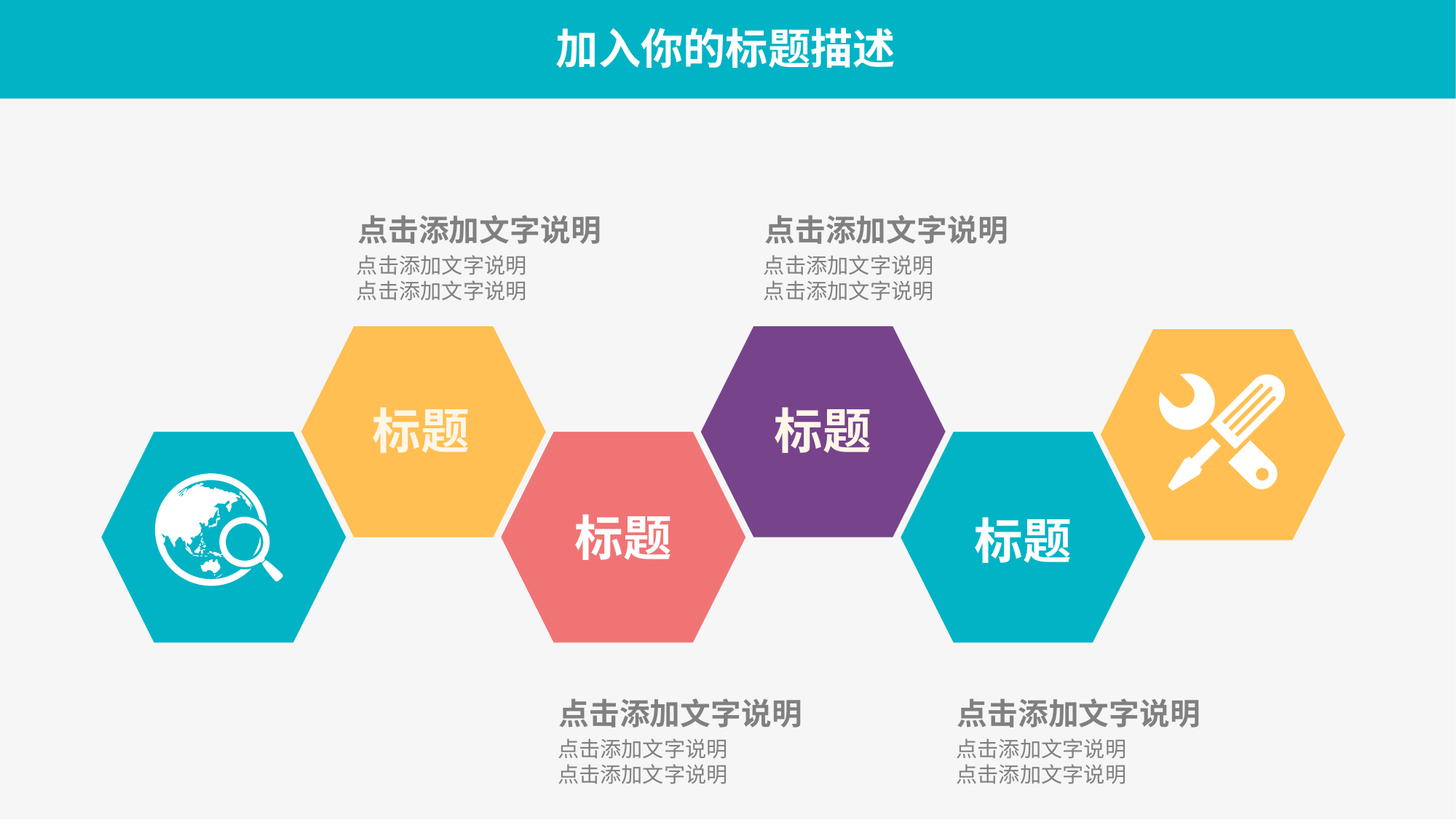

加入你的标题描述
点击添加文字说明
点击添加文字说明
点击添加文字说明
点击添加文字说明
点击添加文字说明
点击添加文字说明

标题
标题

标题
标题

点击添加文字说明
点击添加文字说明
点击添加文字说明
点击添加文字说明
点击添加文字说明
点击添加文字说明